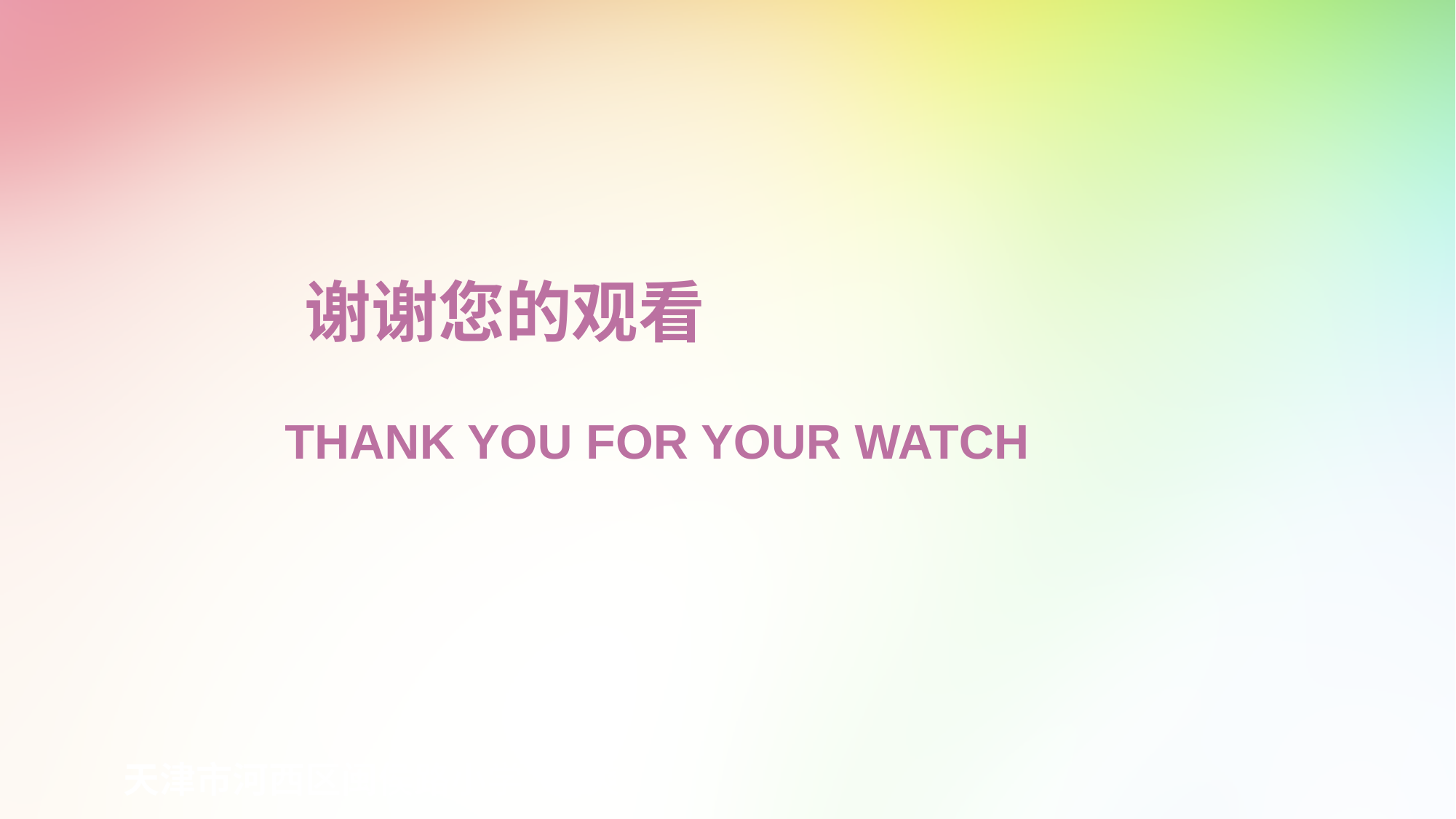

# 谢谢您的观看
THANK YOU FOR YOUR WATCH
天津市河西区闽侯路小学   梁爽